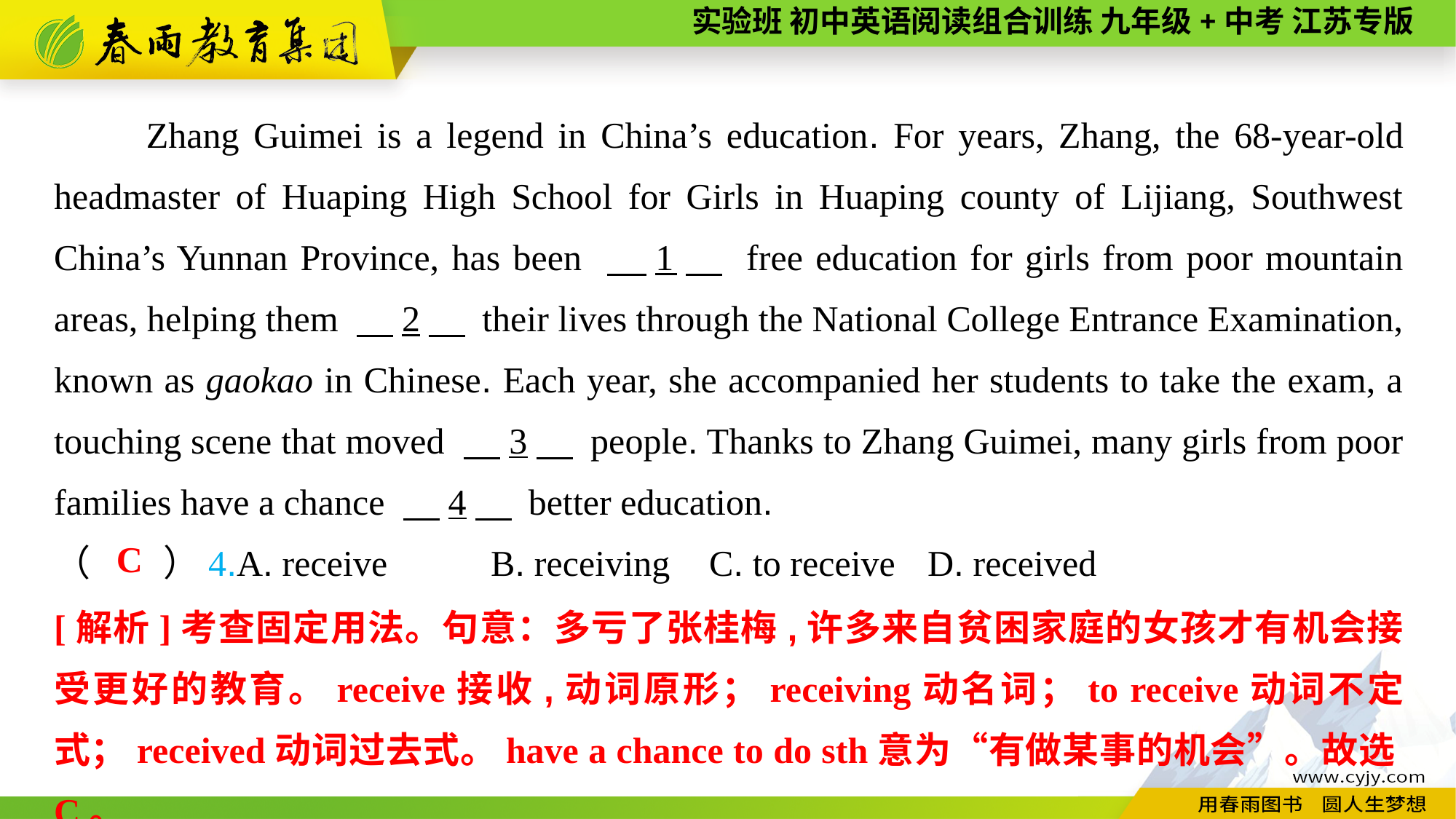

Zhang Guimei is a legend in China’s education. For years, Zhang, the 68-year-old headmaster of Huaping High School for Girls in Huaping county of Lijiang, Southwest China’s Yunnan Province, has been 　1　 free education for girls from poor mountain areas, helping them 　2　 their lives through the National College Entrance Examination, known as gaokao in Chinese. Each year, she accompanied her students to take the exam, a touching scene that moved 　3　 people. Thanks to Zhang Guimei, many girls from poor families have a chance 　4　 better education.
C
（　　）4.A. receive	B. receiving	C. to receive	D. received
[解析]考查固定用法。句意：多亏了张桂梅,许多来自贫困家庭的女孩才有机会接受更好的教育。receive接收,动词原形；receiving动名词；to receive动词不定式；received动词过去式。have a chance to do sth意为“有做某事的机会”。故选C。